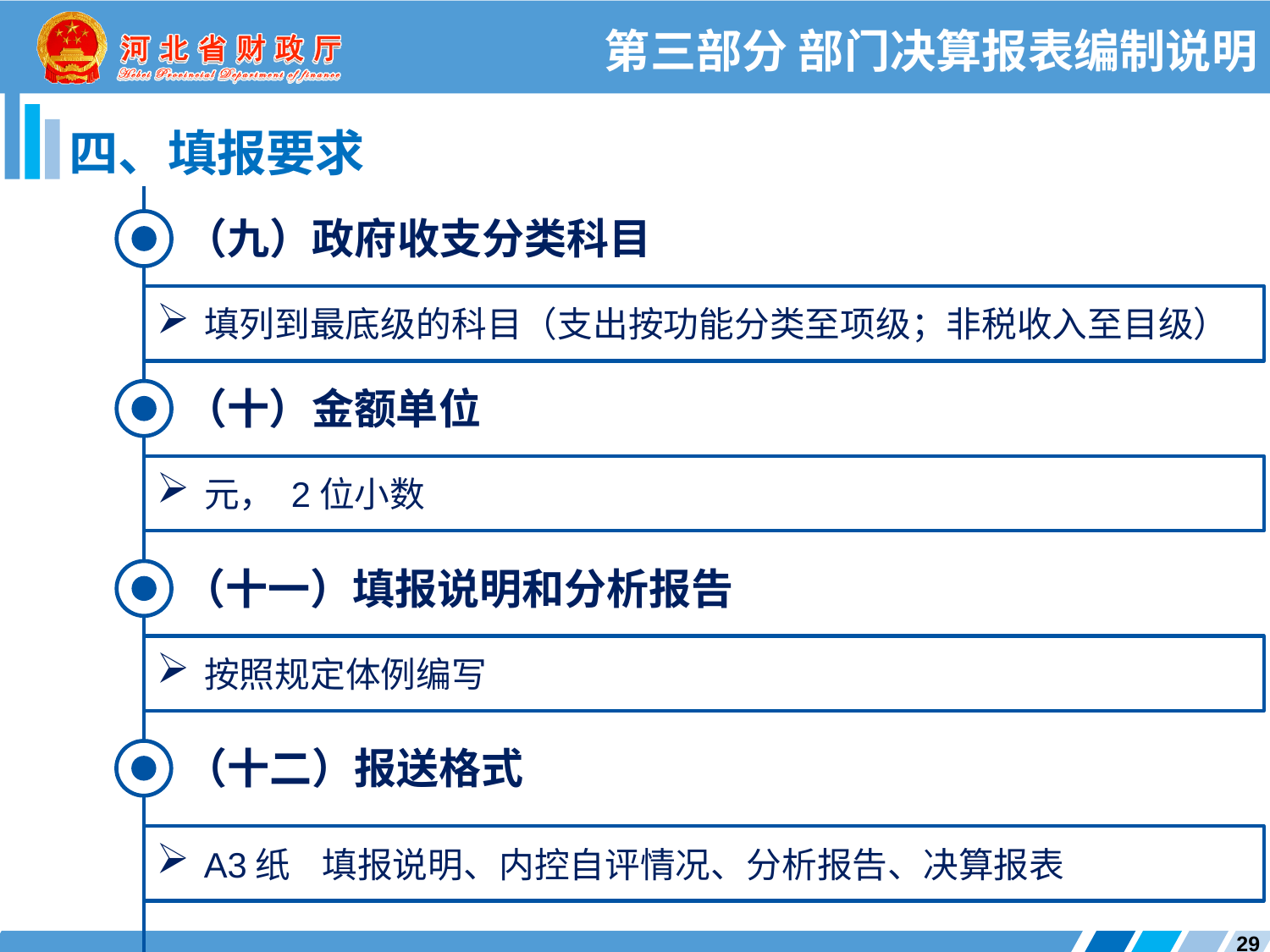

第三部分 部门决算报表编制说明
四、填报要求
（九）政府收支分类科目

填列到最底级的科目（支出按功能分类至项级；非税收入至目级）
（十）金额单位

元， 2位小数
（十一）填报说明和分析报告

按照规定体例编写
（十二）报送格式

A3纸    填报说明、内控自评情况、分析报告、决算报表
29